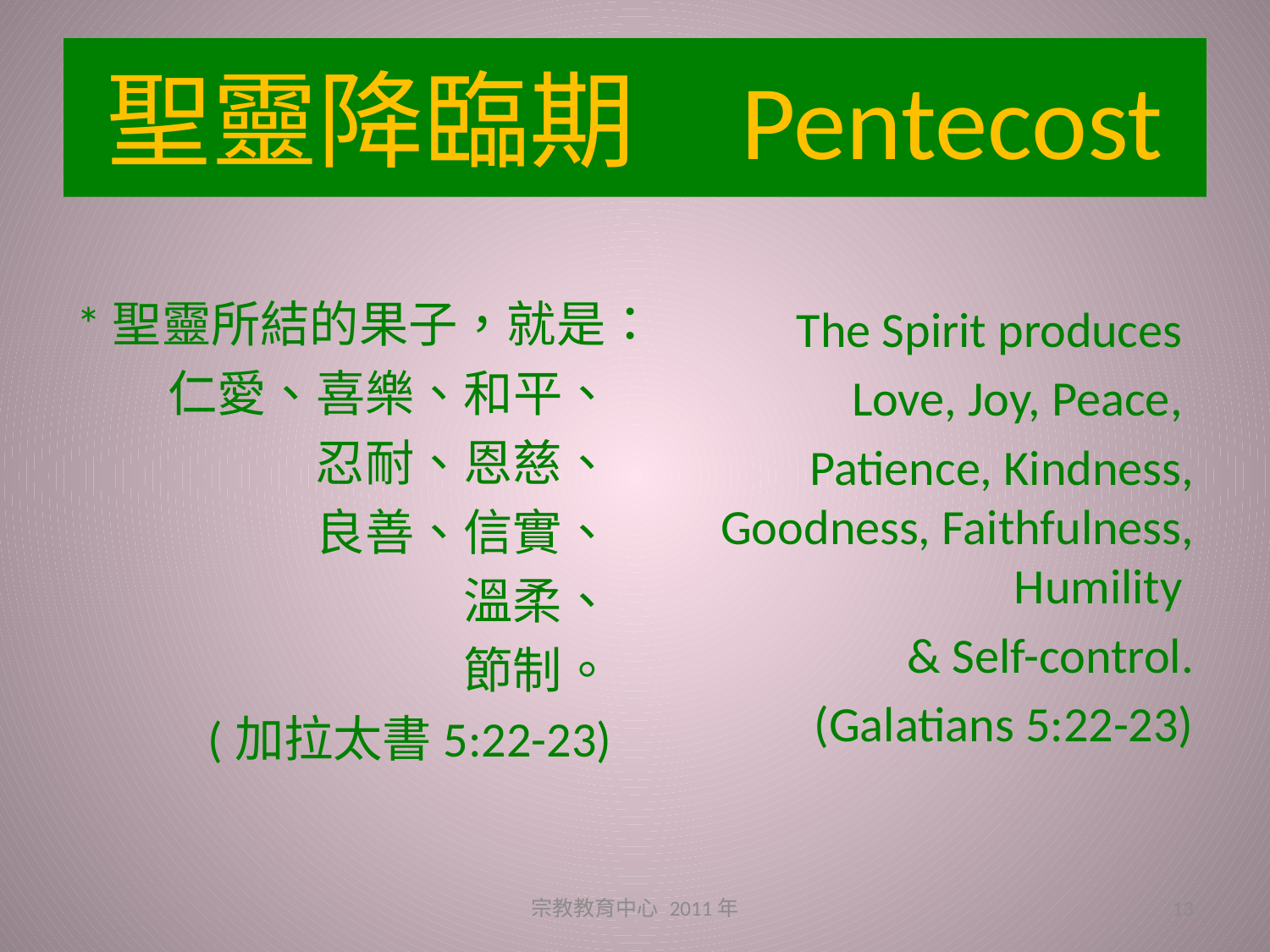

# 聖靈降臨期	Pentecost

*聖靈所結的果子，就是：
仁愛、喜樂、和平、
忍耐、恩慈、
良善、信實、
溫柔、
節制。
(加拉太書5:22-23)

The Spirit produces
Love, Joy, Peace,
Patience, Kindness, Goodness, Faithfulness, Humility
& Self-control.
(Galatians 5:22-23)

宗教教育中心 2011年
13